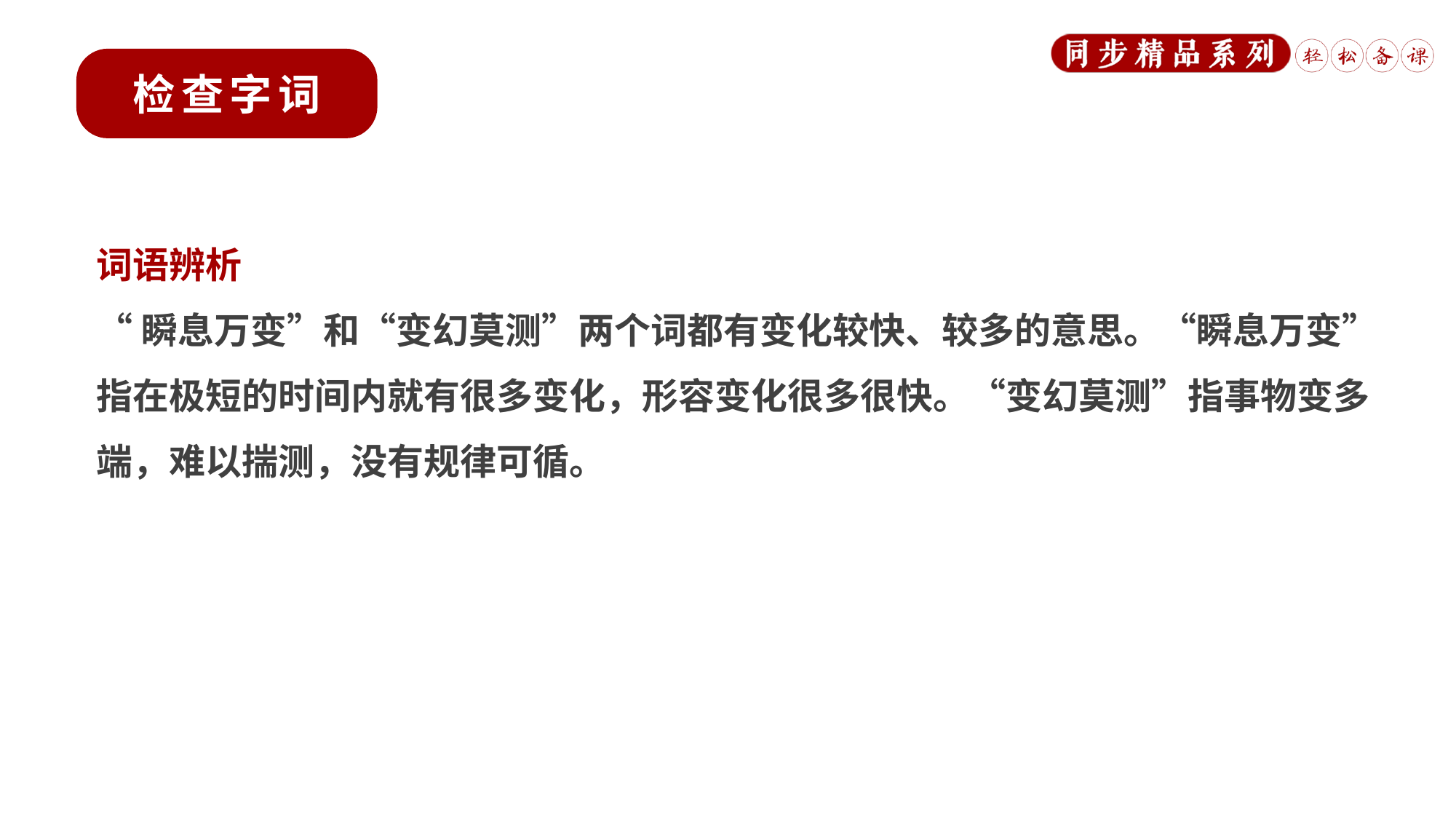

词语辨析
“瞬息万变”和“变幻莫测”两个词都有变化较快、较多的意思。“瞬息万变”指在极短的时间内就有很多变化，形容变化很多很快。“变幻莫测”指事物变多端，难以揣测，没有规律可循。